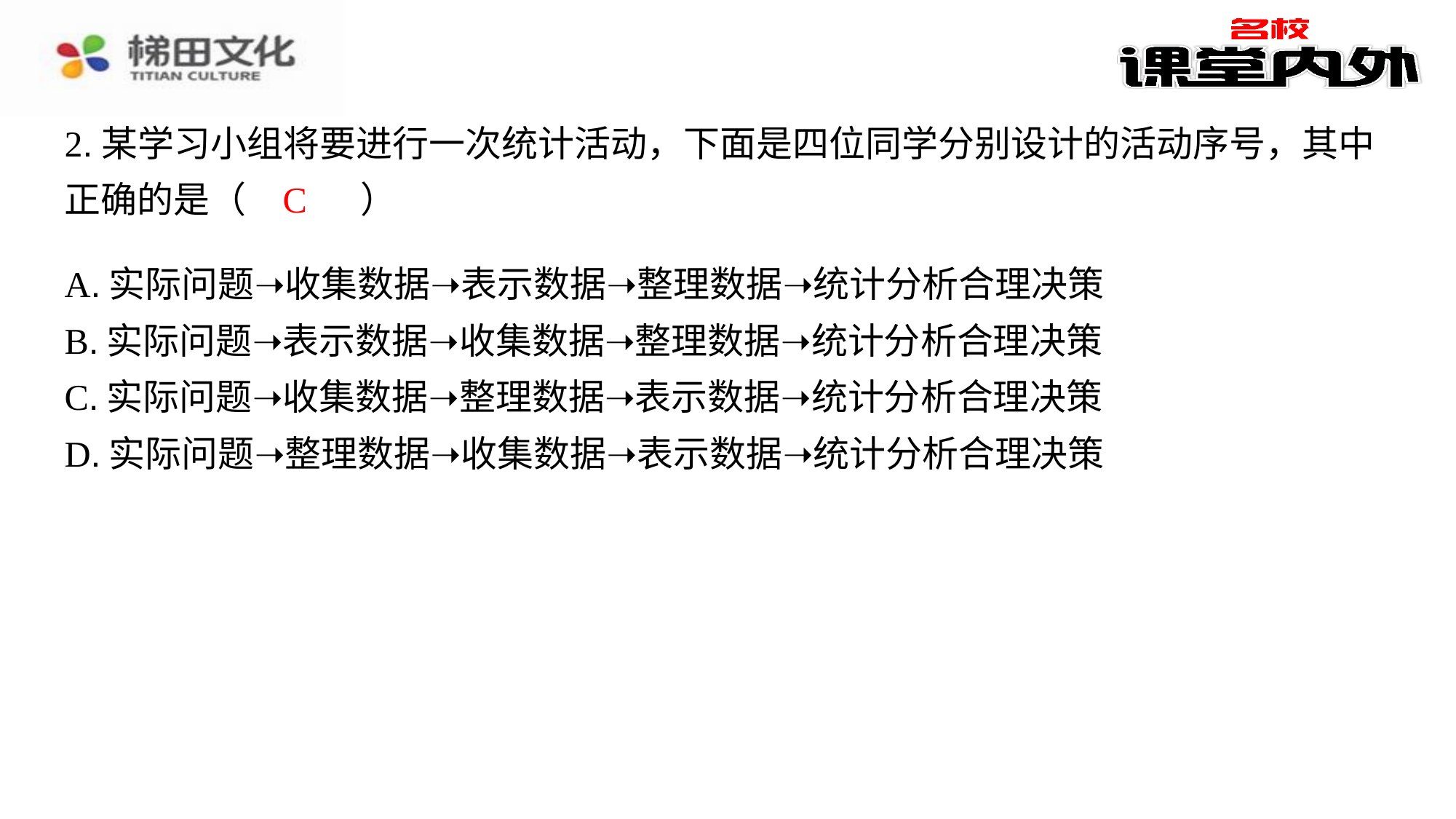

2.某学习小组将要进行一次统计活动，下面是四位同学分别设计的活动序号，其中正确的是（　C　）
C
| A.实际问题➝收集数据➝表示数据➝整理数据➝统计分析合理决策 |
| --- |
| B.实际问题➝表示数据➝收集数据➝整理数据➝统计分析合理决策 |
| C.实际问题➝收集数据➝整理数据➝表示数据➝统计分析合理决策 |
| D.实际问题➝整理数据➝收集数据➝表示数据➝统计分析合理决策 |